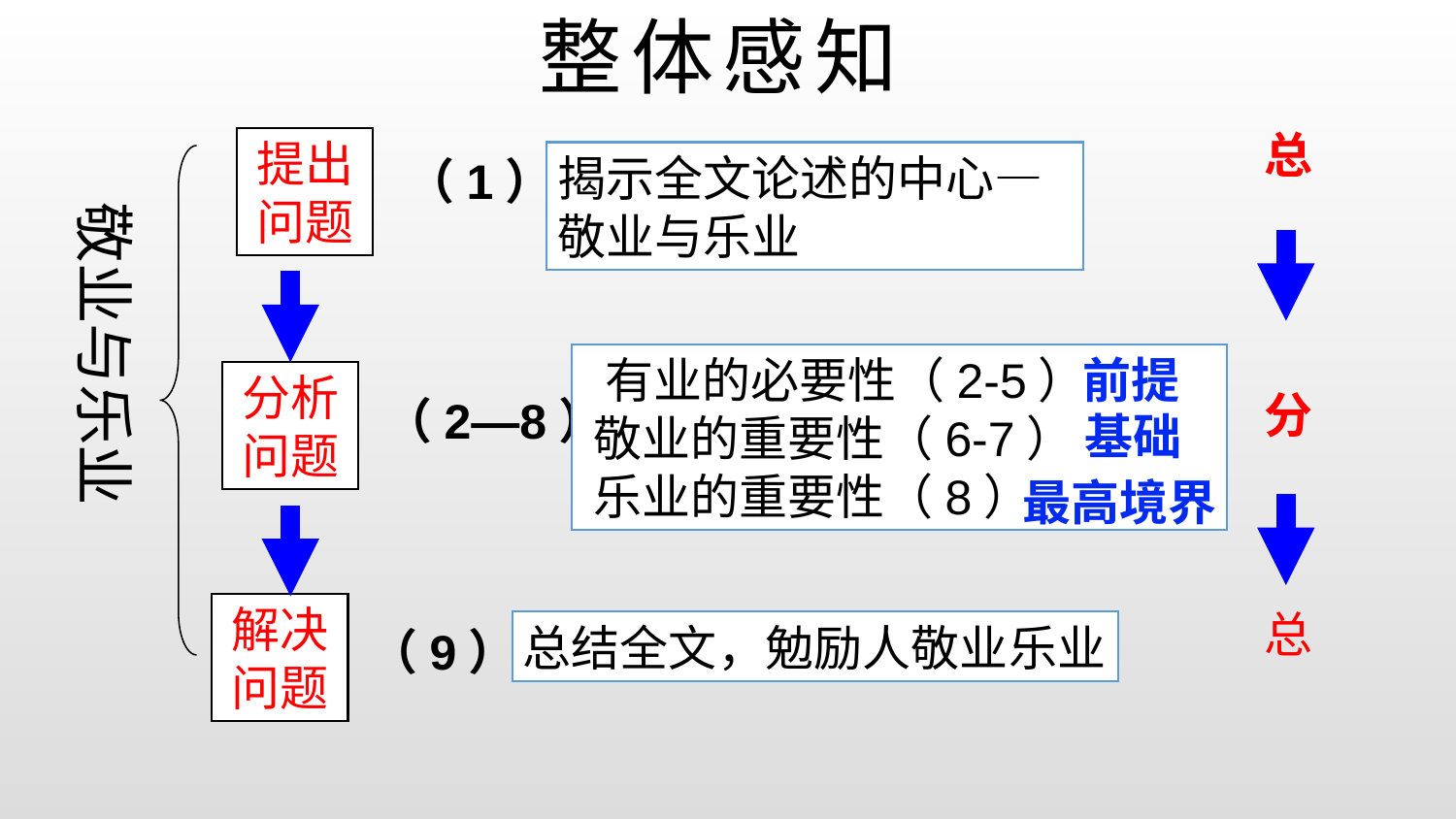

# 整体感知
总
提出问题
揭示全文论述的中心—敬业与乐业

（1）
敬业与乐业

 有业的必要性（2-5）
 敬业的重要性（6-7）
 乐业的重要性（8）
前提
分析问题
分
（2—8）
基础
最高境界

解决问题
总
总结全文，勉励人敬业乐业
（9）